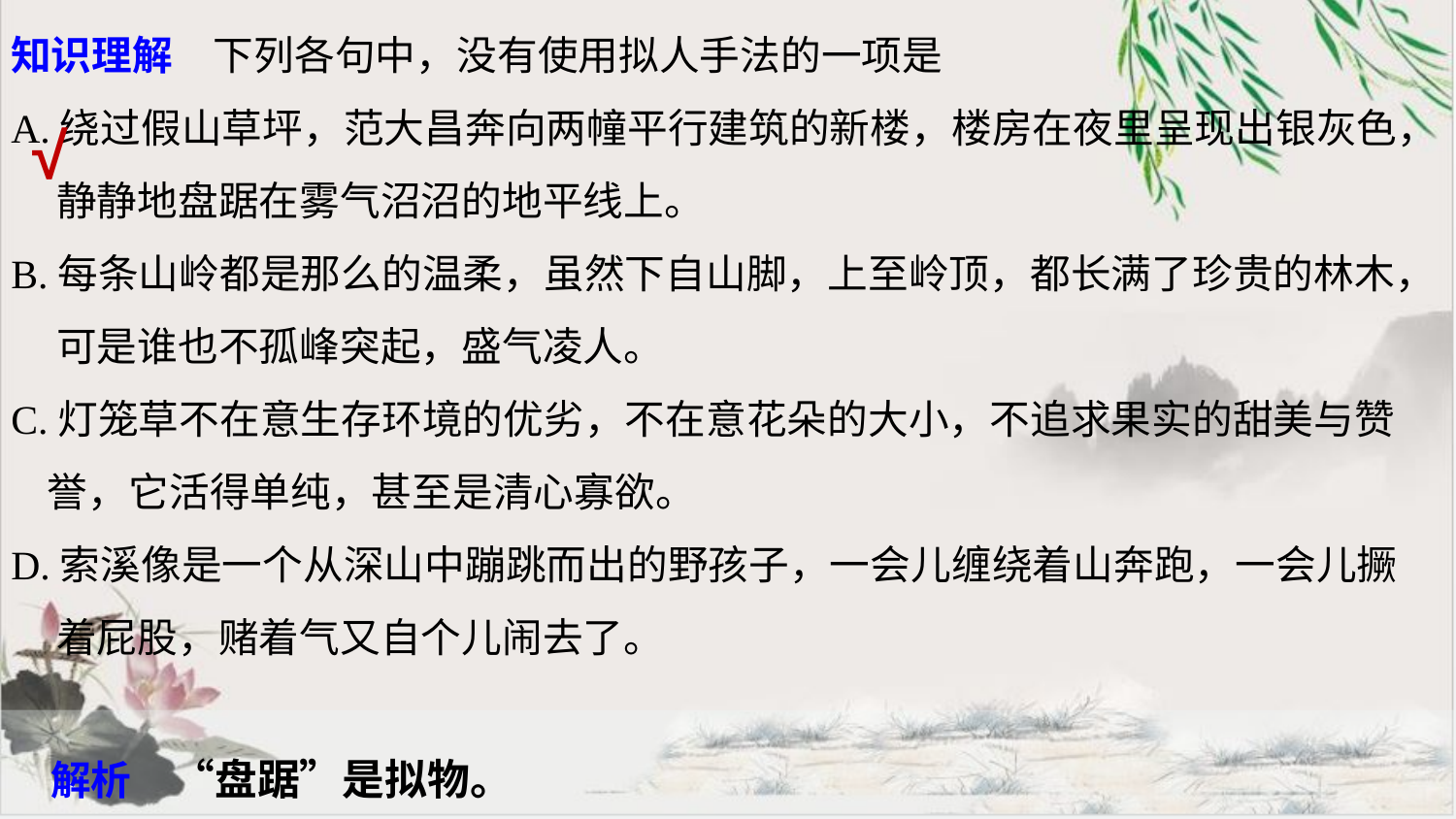

知识理解　下列各句中，没有使用拟人手法的一项是
A.绕过假山草坪，范大昌奔向两幢平行建筑的新楼，楼房在夜里呈现出银灰色，
    静静地盘踞在雾气沼沼的地平线上。
B.每条山岭都是那么的温柔，虽然下自山脚，上至岭顶，都长满了珍贵的林木，
    可是谁也不孤峰突起，盛气凌人。
C.灯笼草不在意生存环境的优劣，不在意花朵的大小，不追求果实的甜美与赞
   誉，它活得单纯，甚至是清心寡欲。
D.索溪像是一个从深山中蹦跳而出的野孩子，一会儿缠绕着山奔跑，一会儿撅
    着屁股，赌着气又自个儿闹去了。
√
解析　“盘踞”是拟物。